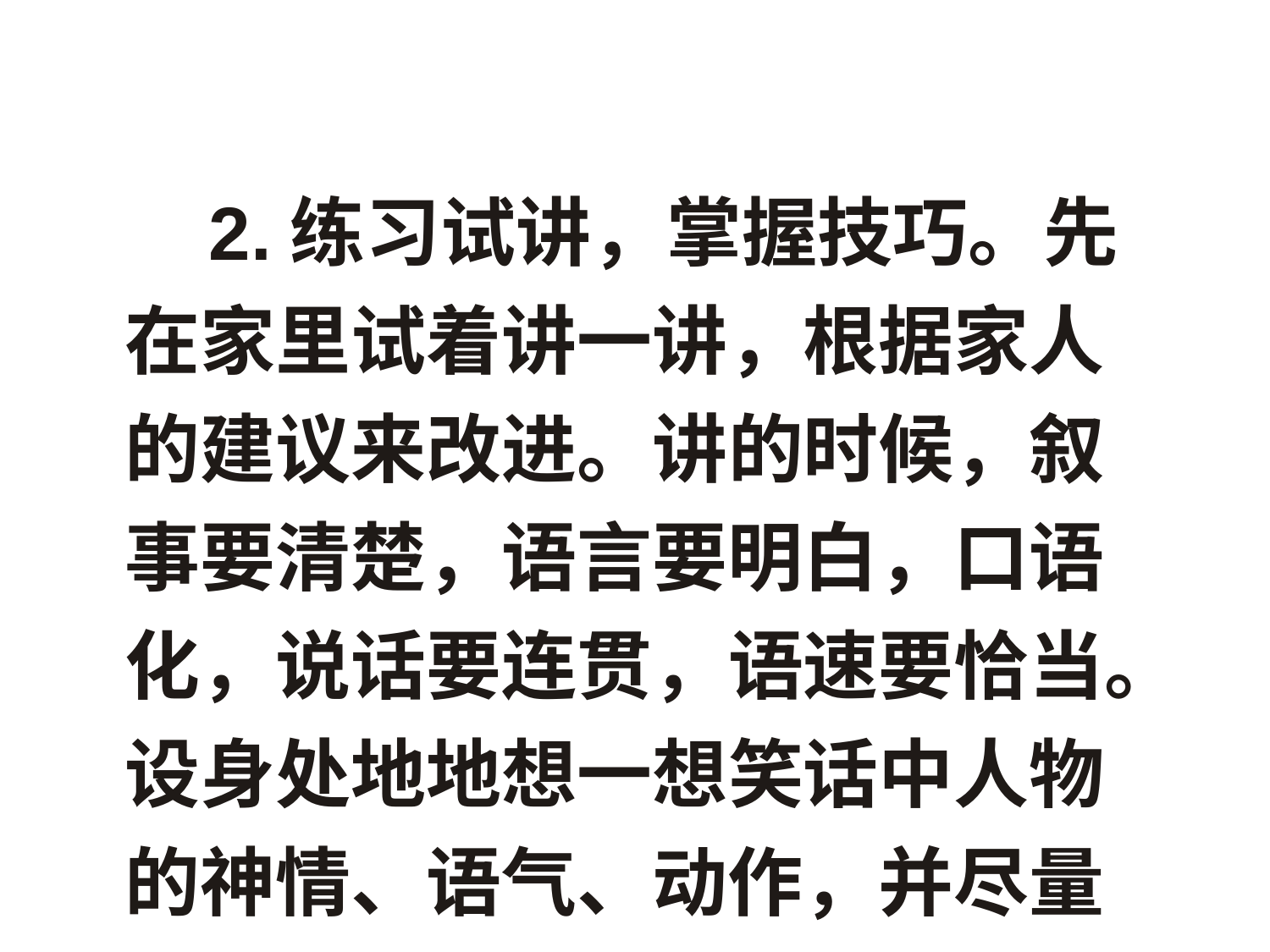

2.练习试讲，掌握技巧。先在家里试着讲一讲，根据家人的建议来改进。讲的时候，叙事要清楚，语言要明白，口语化，说话要连贯，语速要恰当。设身处地地想一想笑话中人物的神情、语气、动作，并尽量表现出来。